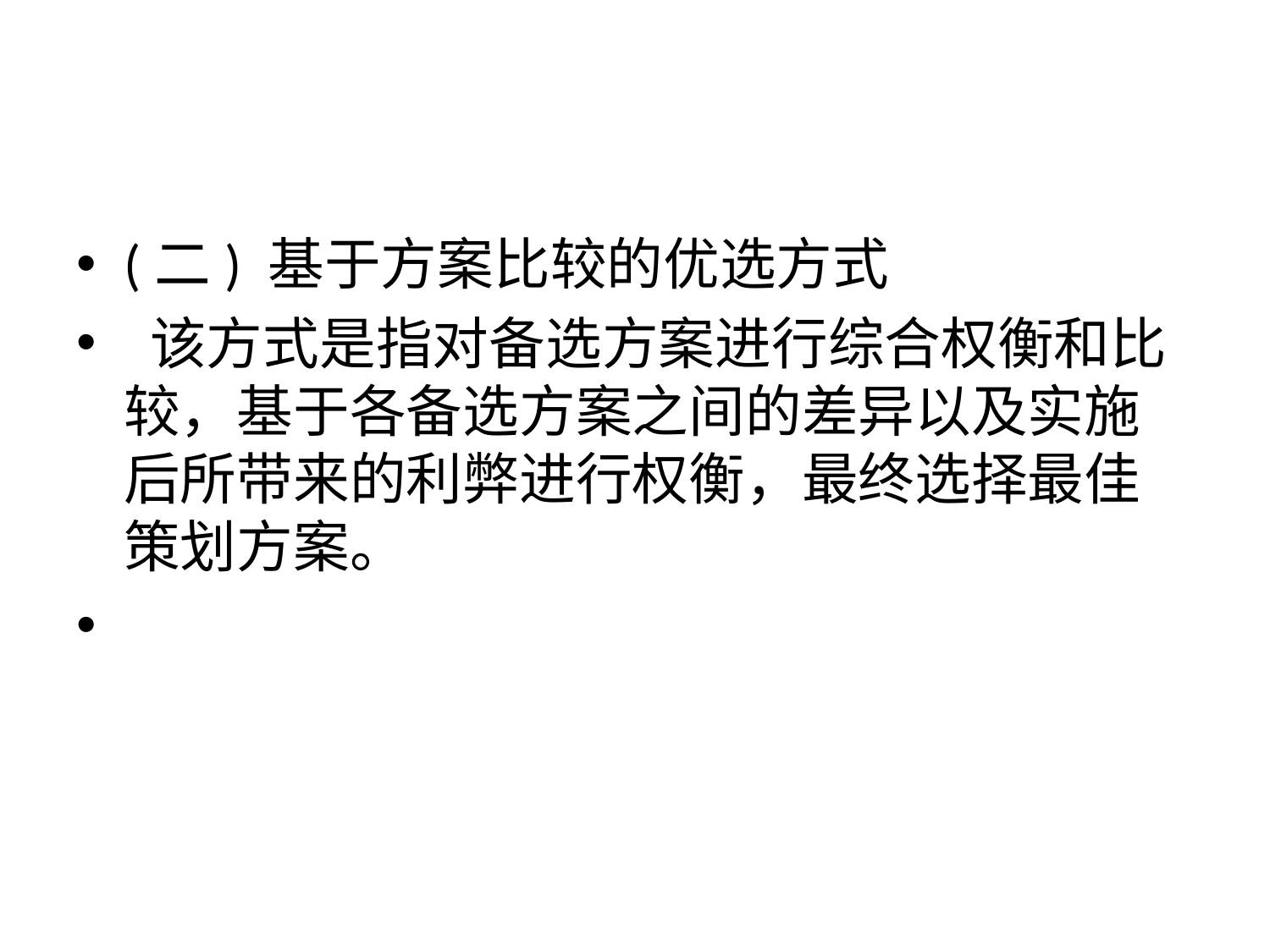

#
(二) 基于方案比较的优选方式
 该方式是指对备选方案进行综合权衡和比较，基于各备选方案之间的差异以及实施后所带来的利弊进行权衡，最终选择最佳策划方案。